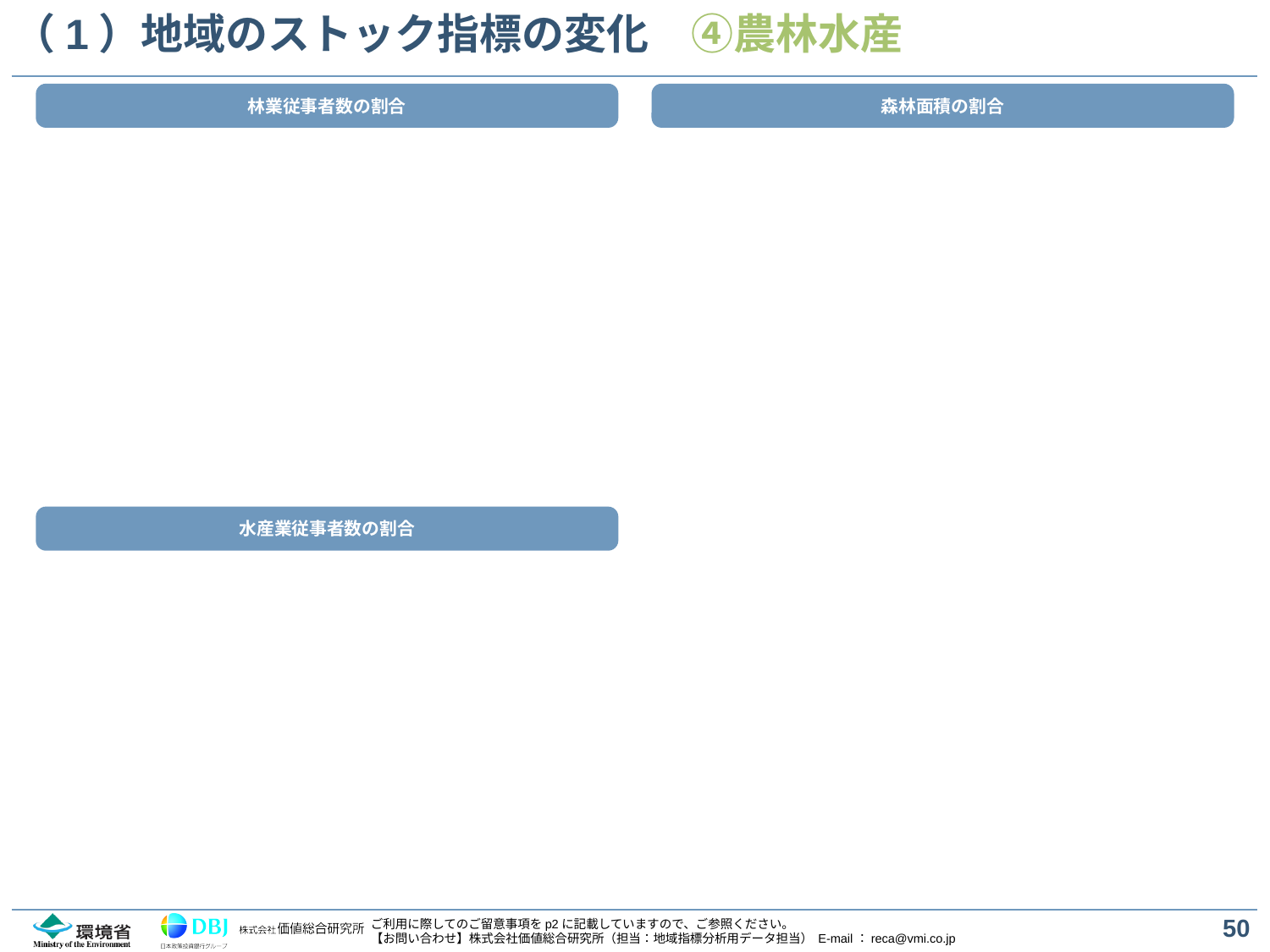

# （1）地域のストック指標の変化　④農林水産
林業従事者数の割合
森林面積の割合
水産業従事者数の割合
50